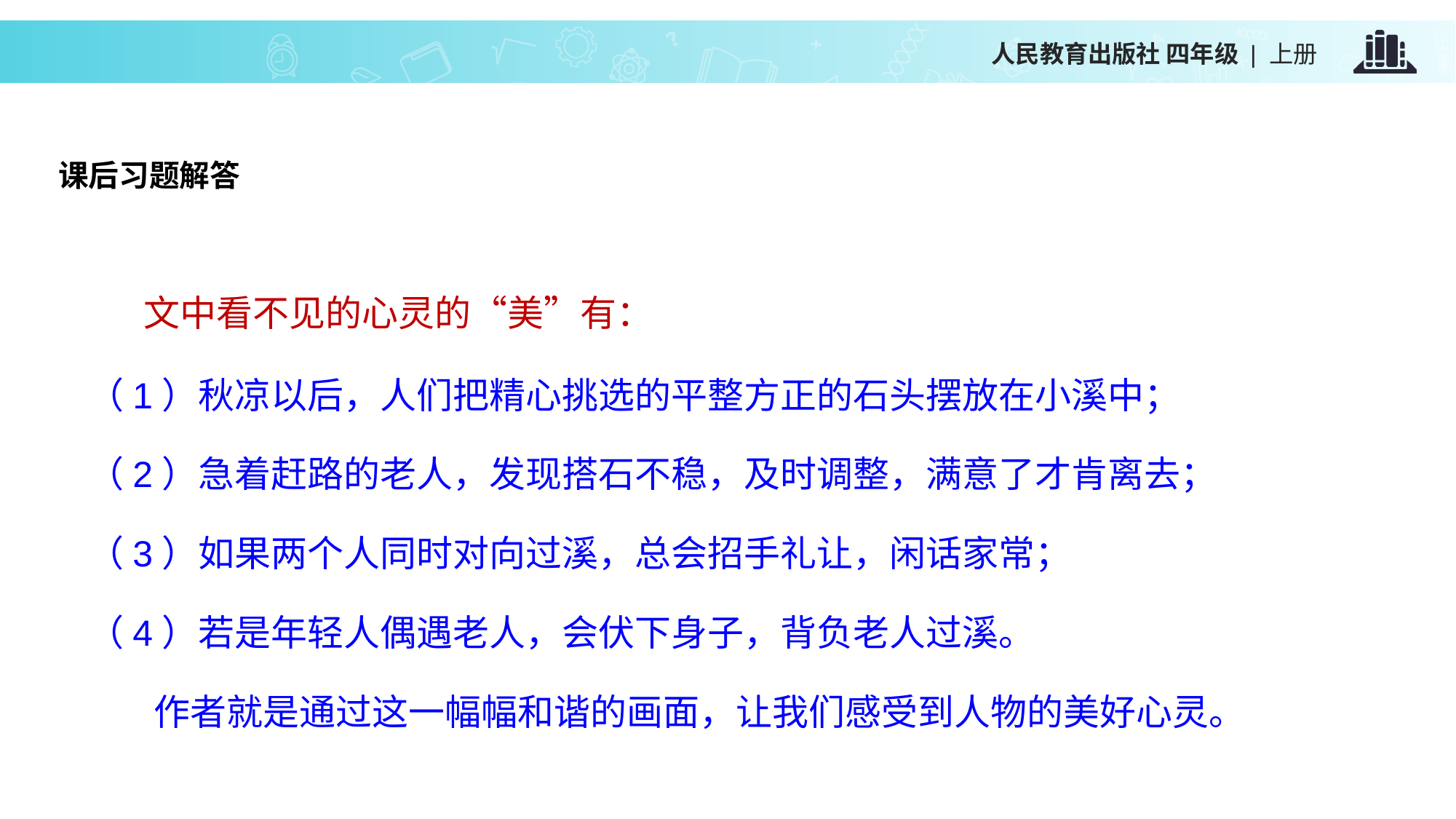

课后习题解答
    文中看不见的心灵的“美”有：
（1）秋凉以后，人们把精心挑选的平整方正的石头摆放在小溪中；
（2）急着赶路的老人，发现搭石不稳，及时调整，满意了才肯离去；
（3）如果两个人同时对向过溪，总会招手礼让，闲话家常；
（4）若是年轻人偶遇老人，会伏下身子，背负老人过溪。
       作者就是通过这一幅幅和谐的画面，让我们感受到人物的美好心灵。